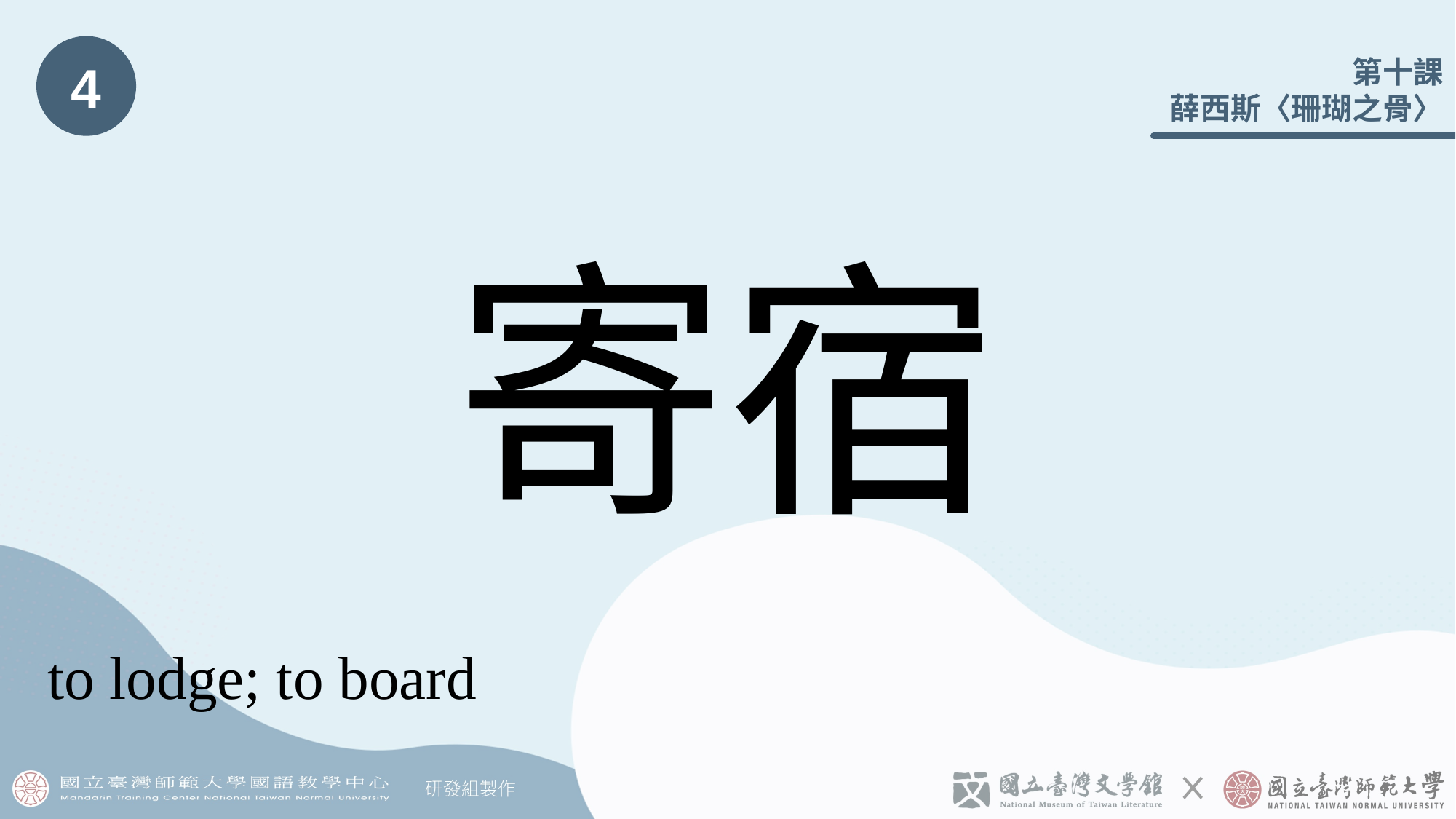

4
# 寄宿
to lodge; to board